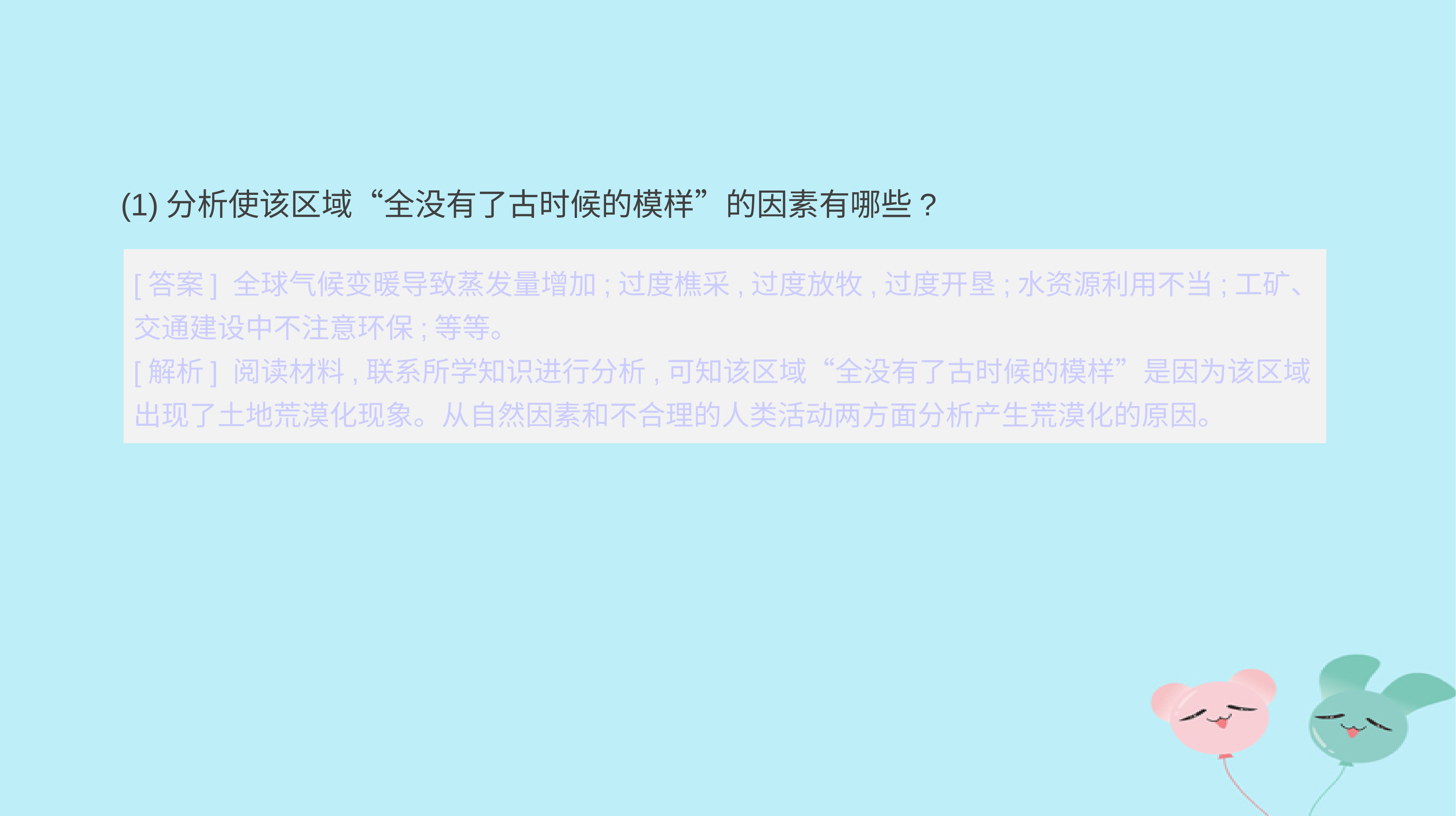

(1)分析使该区域“全没有了古时候的模样”的因素有哪些?

[答案] 全球气候变暖导致蒸发量增加;过度樵采,过度放牧,过度开垦;水资源利用不当;工矿、交通建设中不注意环保;等等。
[解析] 阅读材料,联系所学知识进行分析,可知该区域“全没有了古时候的模样”是因为该区域出现了土地荒漠化现象。从自然因素和不合理的人类活动两方面分析产生荒漠化的原因。